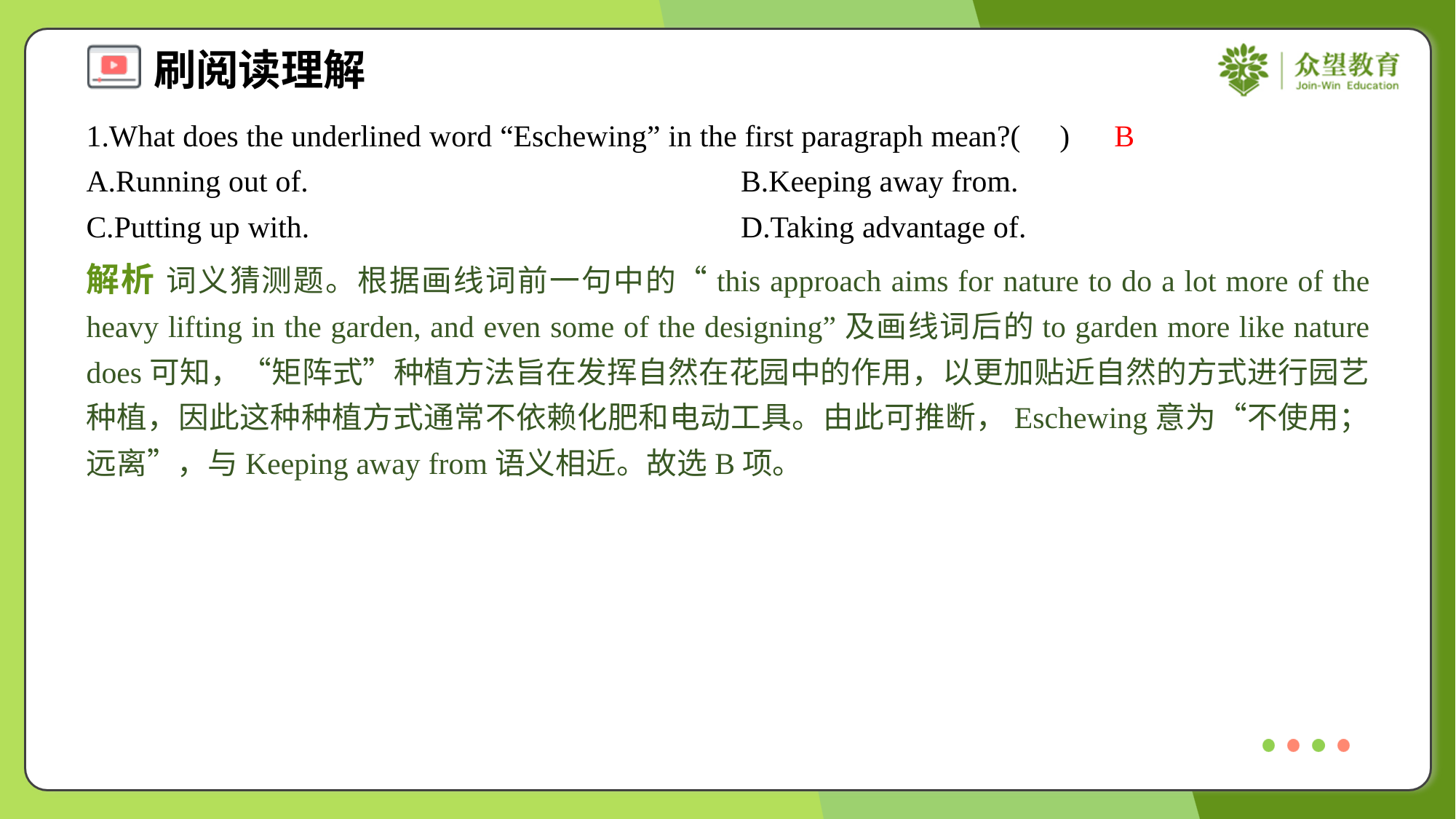

1.What does the underlined word “Eschewing” in the first paragraph mean?(     )
B
A.Running out of.	B.Keeping away from.
C.Putting up with.	D.Taking advantage of.
解析 词义猜测题。根据画线词前一句中的“this approach aims for nature to do a lot more of the heavy lifting in the garden, and even some of the designing”及画线词后的to garden more like nature does可知，“矩阵式”种植方法旨在发挥自然在花园中的作用，以更加贴近自然的方式进行园艺种植，因此这种种植方式通常不依赖化肥和电动工具。由此可推断，Eschewing意为“不使用；远离”，与Keeping away from语义相近。故选B项。